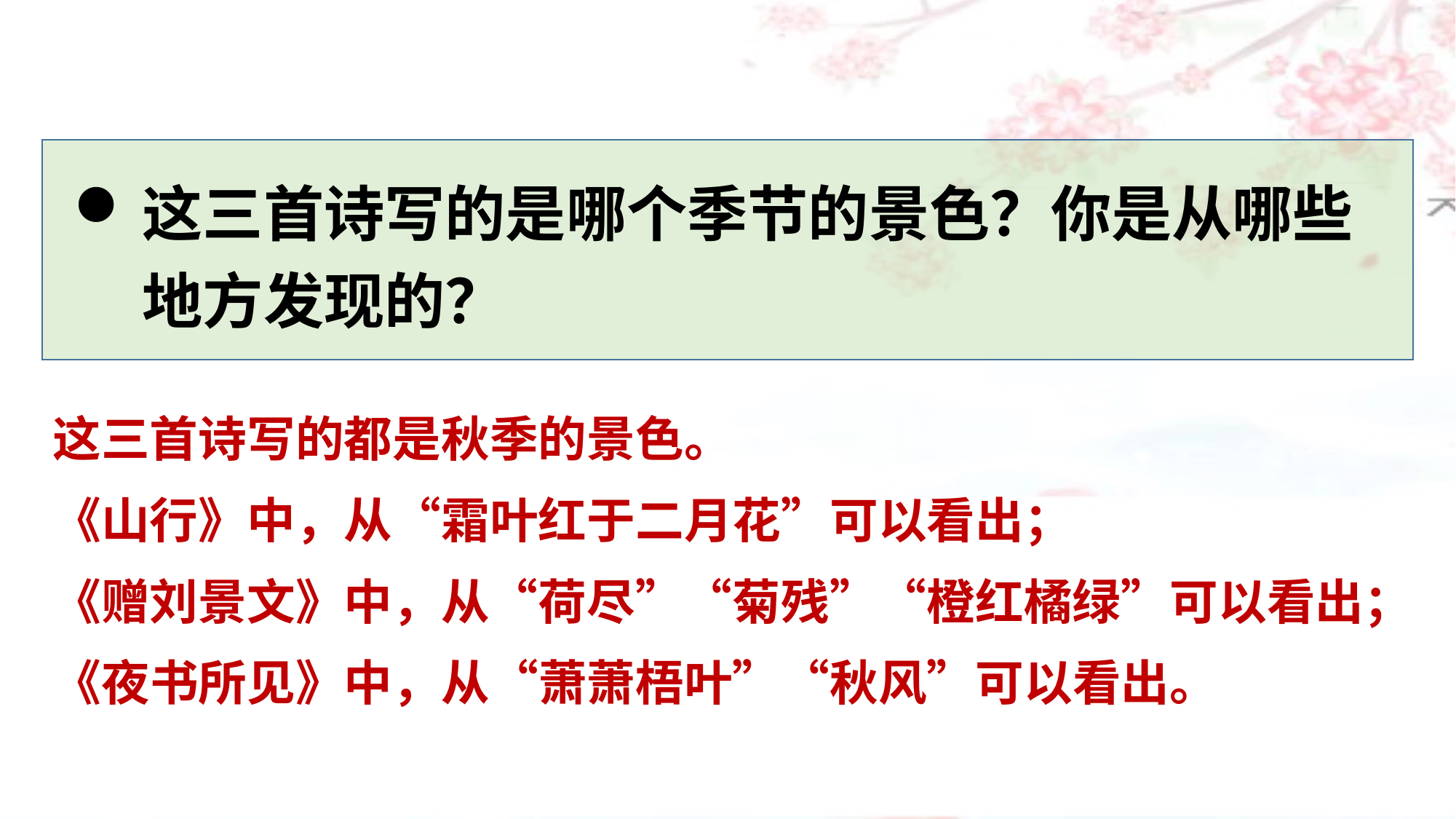

这三首诗写的是哪个季节的景色？你是从哪些地方发现的？
这三首诗写的都是秋季的景色。
《山行》中，从“霜叶红于二月花”可以看出；
《赠刘景文》中，从“荷尽”“菊残”“橙红橘绿”可以看出；
《夜书所见》中，从“萧萧梧叶”“秋风”可以看出。